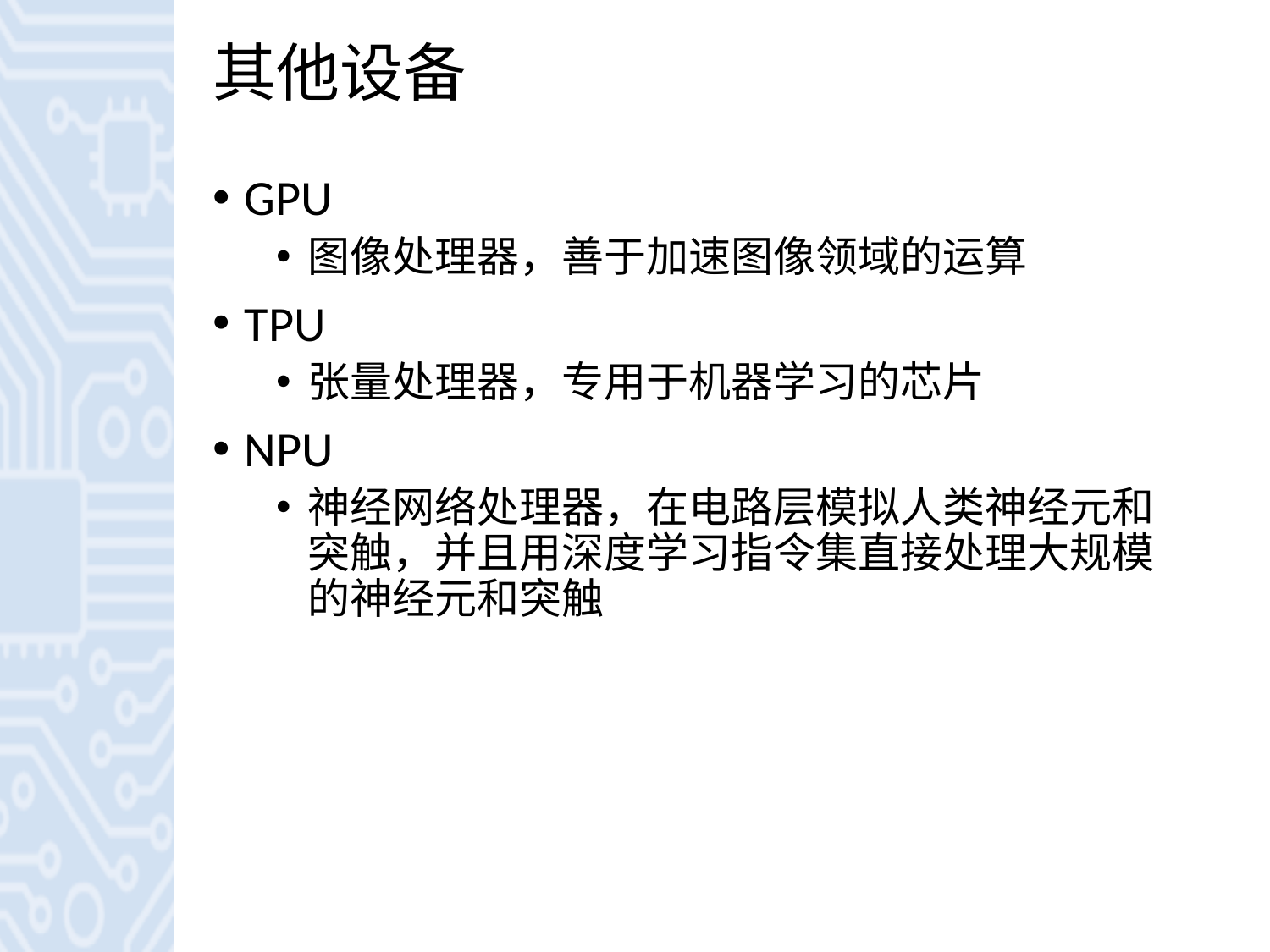

# 其他设备
GPU
图像处理器，善于加速图像领域的运算
TPU
张量处理器，专用于机器学习的芯片
NPU
神经网络处理器，在电路层模拟人类神经元和突触，并且用深度学习指令集直接处理大规模的神经元和突触